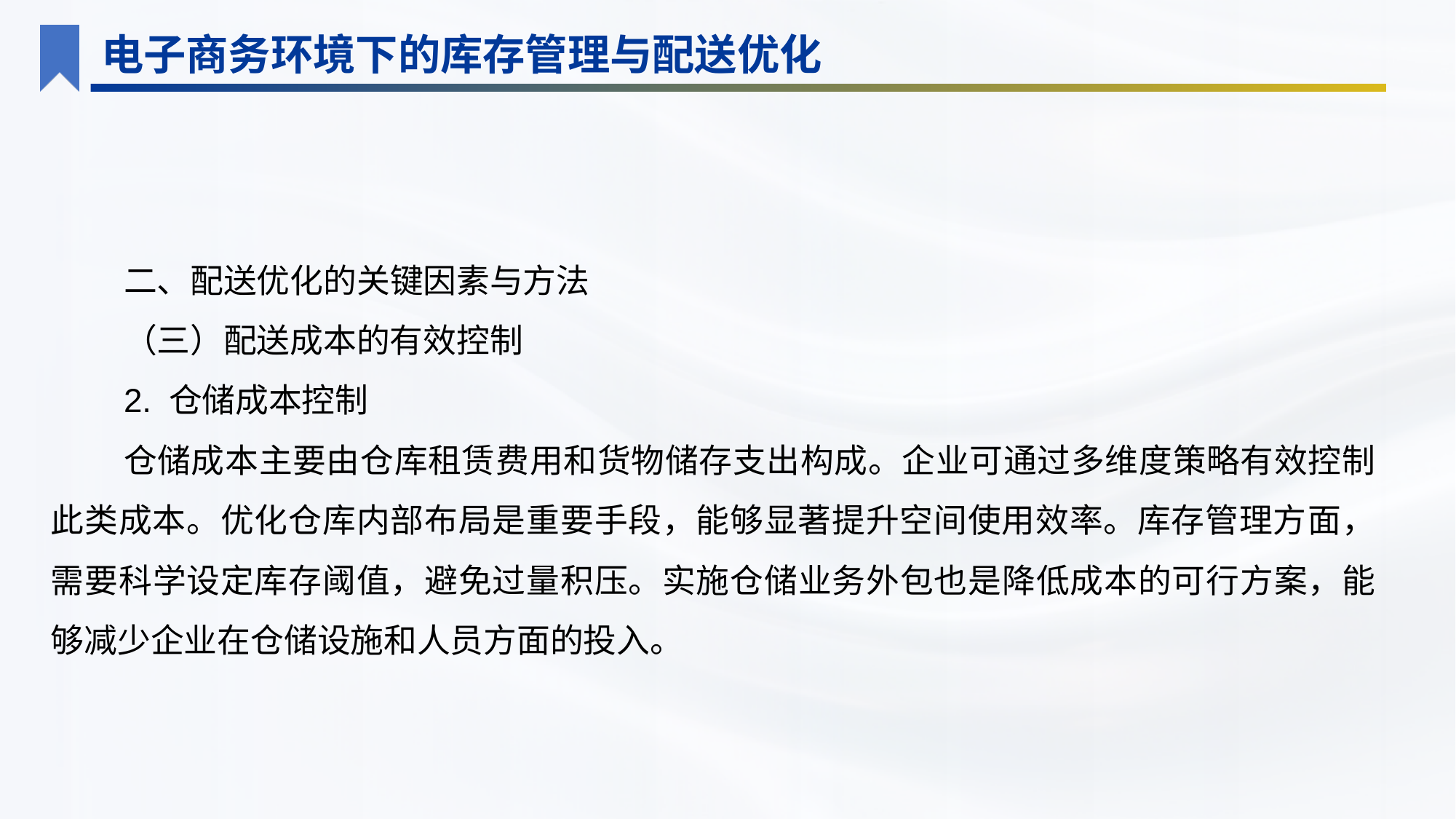

电子商务环境下的库存管理与配送优化
二、配送优化的关键因素与方法
（三）配送成本的有效控制
2. 仓储成本控制
仓储成本主要由仓库租赁费用和货物储存支出构成。企业可通过多维度策略有效控制此类成本。优化仓库内部布局是重要手段，能够显著提升空间使用效率。库存管理方面，需要科学设定库存阈值，避免过量积压。实施仓储业务外包也是降低成本的可行方案，能够减少企业在仓储设施和人员方面的投入。